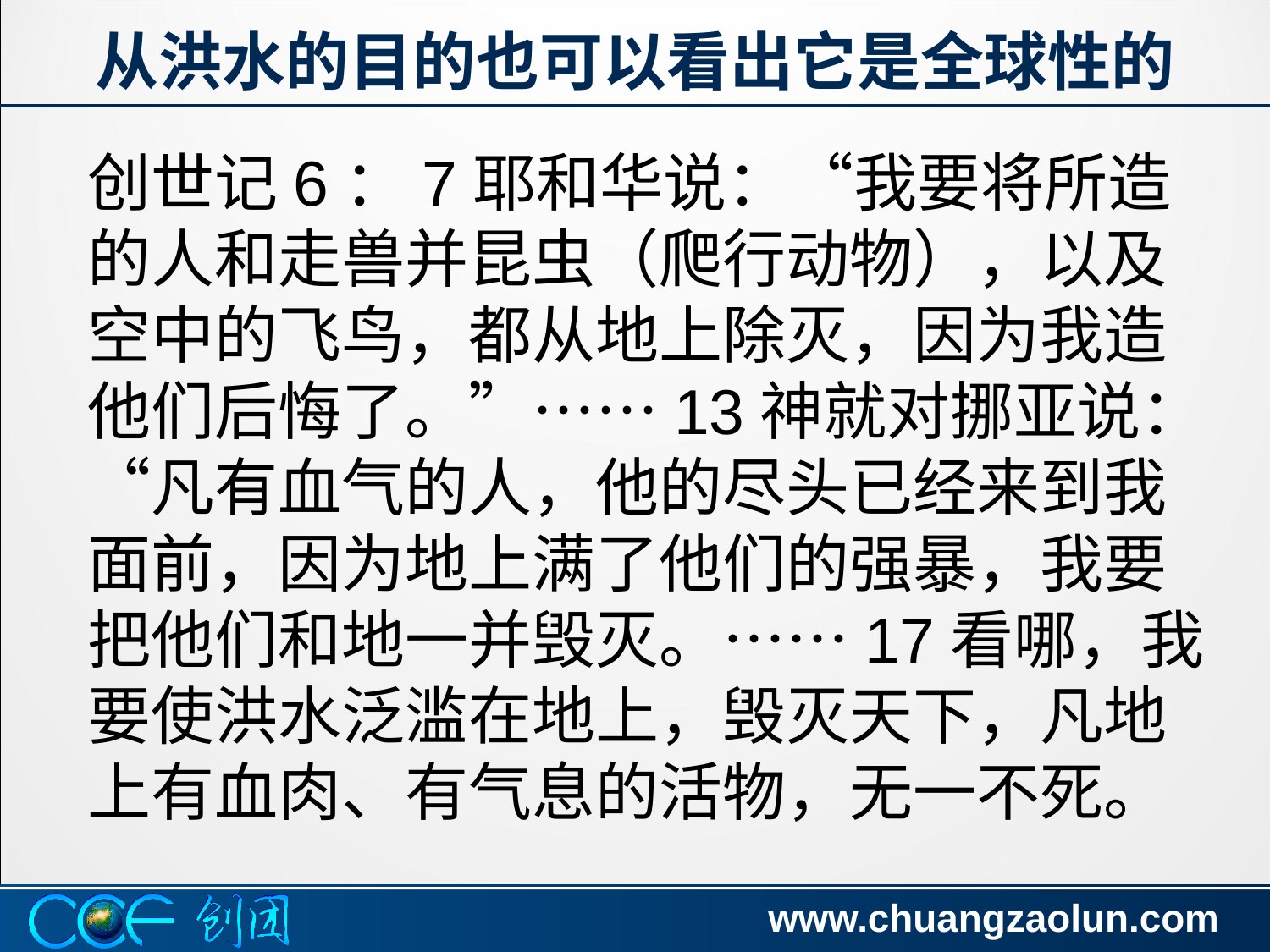

# 从洪水的目的也可以看出它是全球性的
创世记6：7耶和华说：“我要将所造的人和走兽并昆虫（爬行动物），以及空中的飞鸟，都从地上除灭，因为我造他们后悔了。”……13神就对挪亚说：“凡有血气的人，他的尽头已经来到我面前，因为地上满了他们的强暴，我要把他们和地一并毁灭。……17看哪，我要使洪水泛滥在地上，毁灭天下，凡地上有血肉、有气息的活物，无一不死。